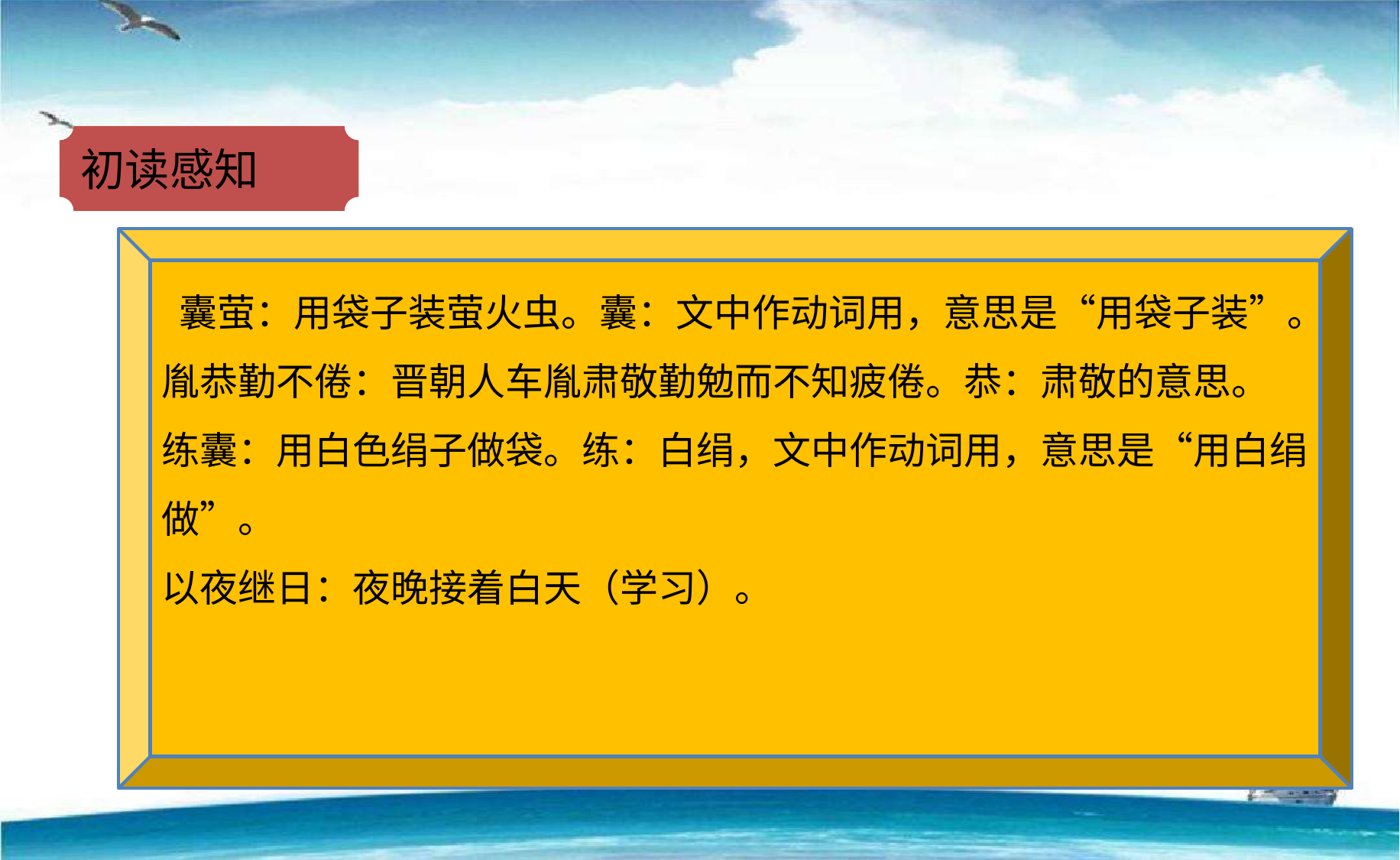

初读感知

 囊萤：用袋子装萤火虫。囊：文中作动词用，意思是“用袋子装”。
胤恭勤不倦：晋朝人车胤肃敬勤勉而不知疲倦。恭：肃敬的意思。
练囊：用白色绢子做袋。练：白绢，文中作动词用，意思是“用白绢做”。
以夜继日：夜晚接着白天（学习）。